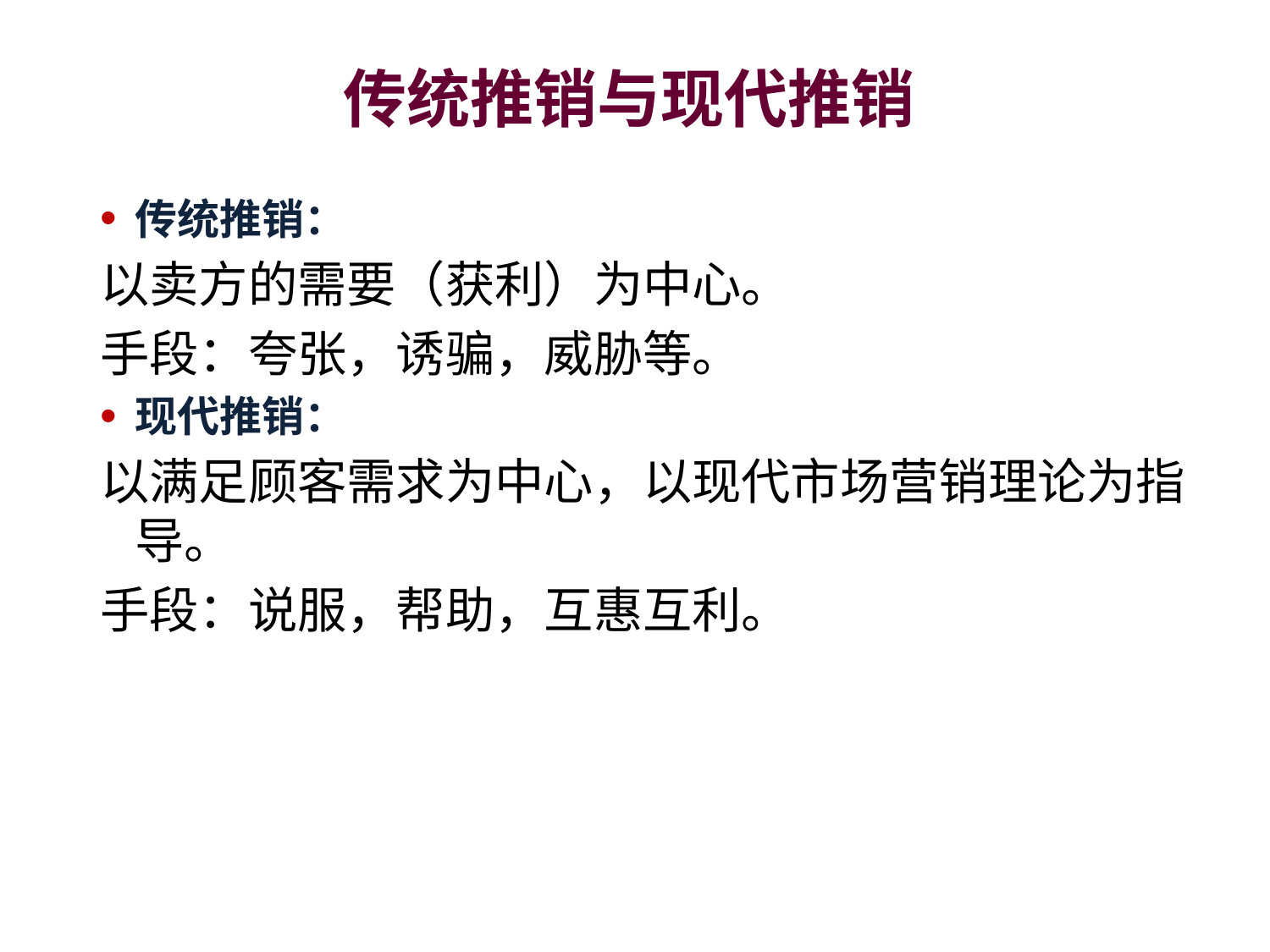

# 传统推销与现代推销
传统推销：
以卖方的需要（获利）为中心。
手段：夸张，诱骗，威胁等。
现代推销：
以满足顾客需求为中心，以现代市场营销理论为指导。
手段：说服，帮助，互惠互利。